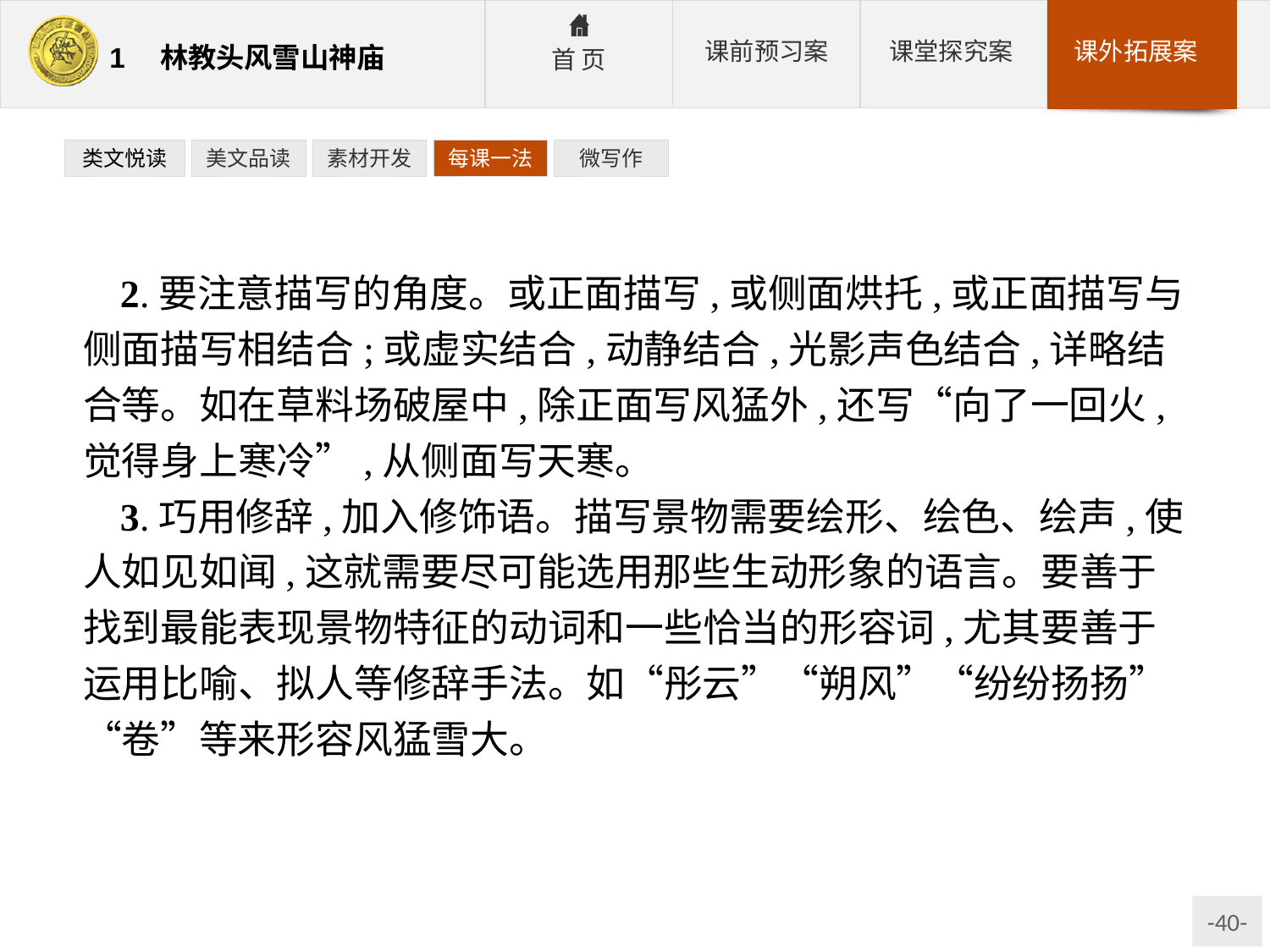

类文悦读
美文品读
素材开发
每课一法
微写作
2.要注意描写的角度。或正面描写,或侧面烘托,或正面描写与侧面描写相结合;或虚实结合,动静结合,光影声色结合,详略结合等。如在草料场破屋中,除正面写风猛外,还写“向了一回火,觉得身上寒冷”,从侧面写天寒。
3.巧用修辞,加入修饰语。描写景物需要绘形、绘色、绘声,使人如见如闻,这就需要尽可能选用那些生动形象的语言。要善于找到最能表现景物特征的动词和一些恰当的形容词,尤其要善于运用比喻、拟人等修辞手法。如“彤云”“朔风”“纷纷扬扬”“卷”等来形容风猛雪大。